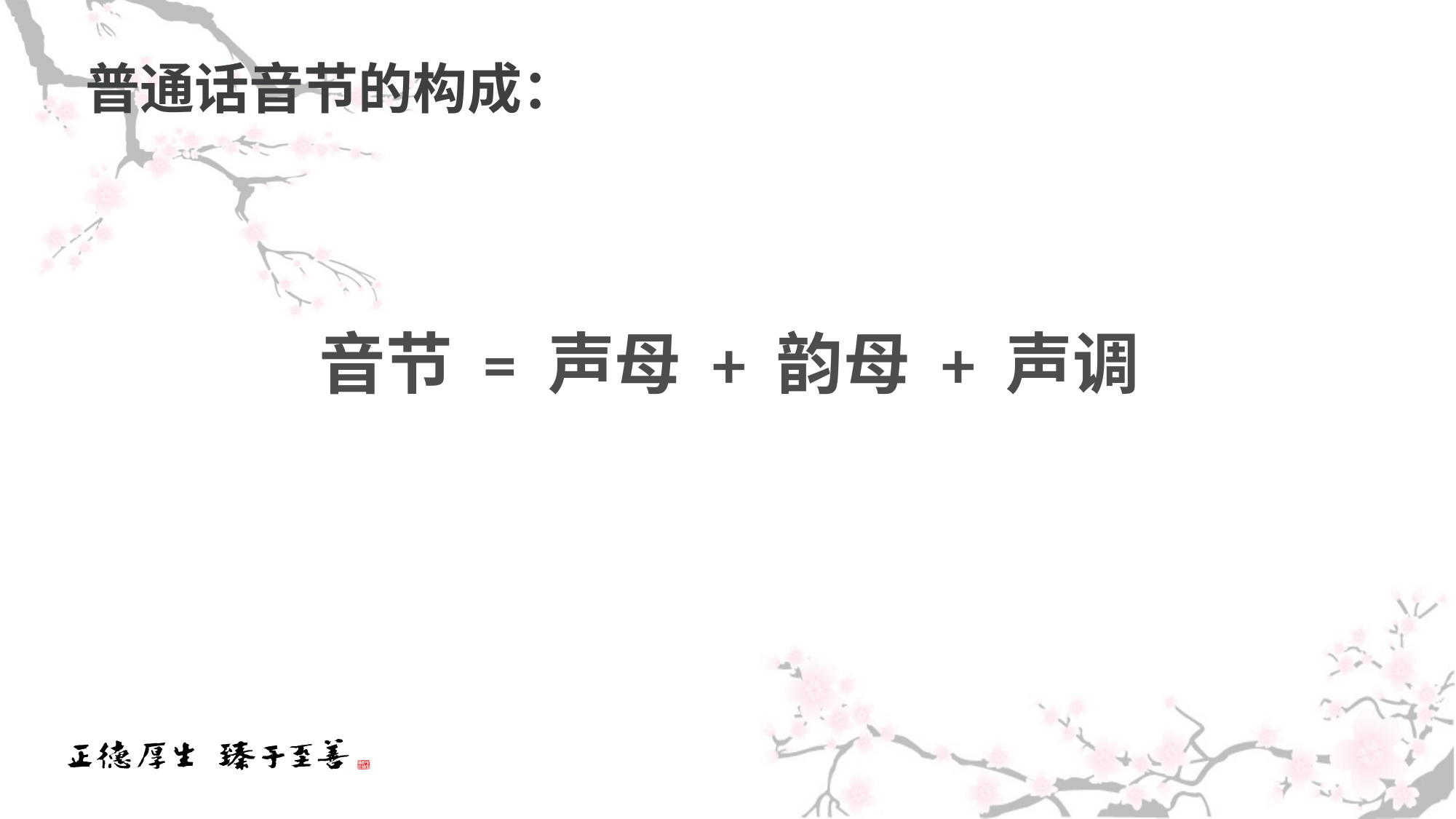

# 普通话音节的构成：
音节 = 声母 + 韵母 + 声调